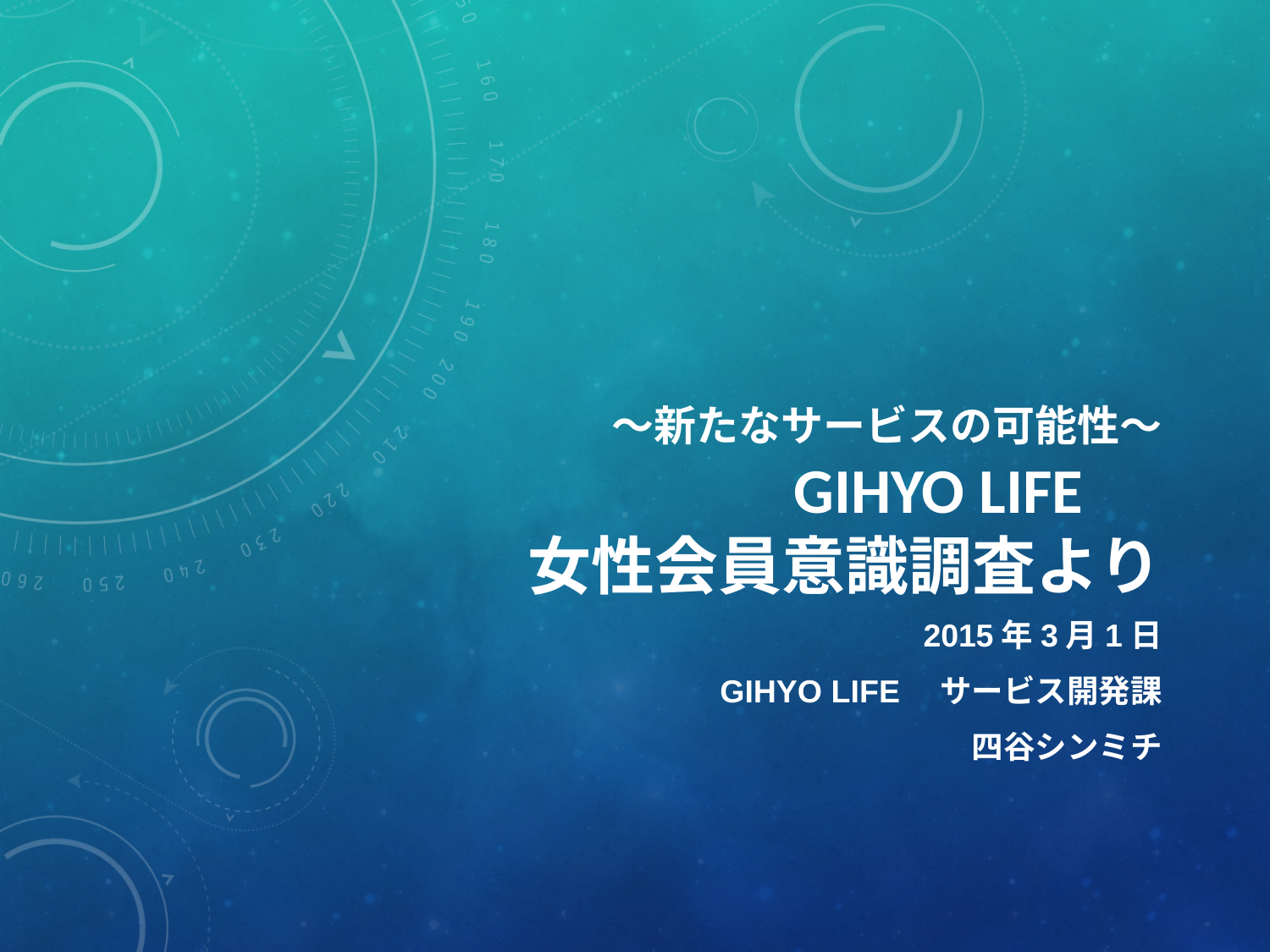

# ～新たなサービスの可能性～ GIHYO LIFE　 女性会員意識調査より
2015年3月1日
GIHYO LIFE　サービス開発課
四谷シンミチ